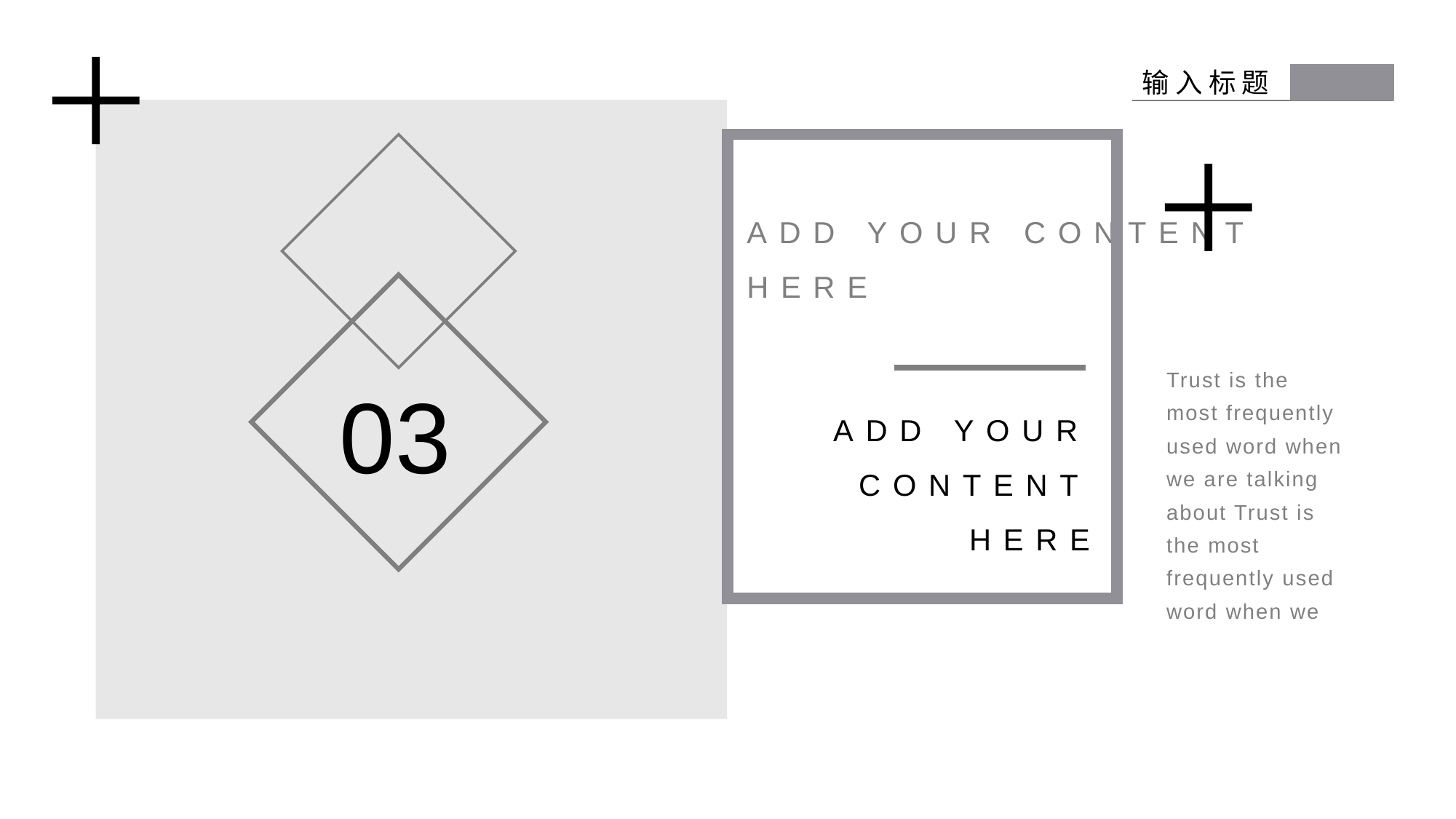

ADD YOUR CONTENT HERE

输入标题

ADD YOUR CONTENT HERE
Trust is the most frequently used word when we are talking about Trust is the most frequently used word when we
03